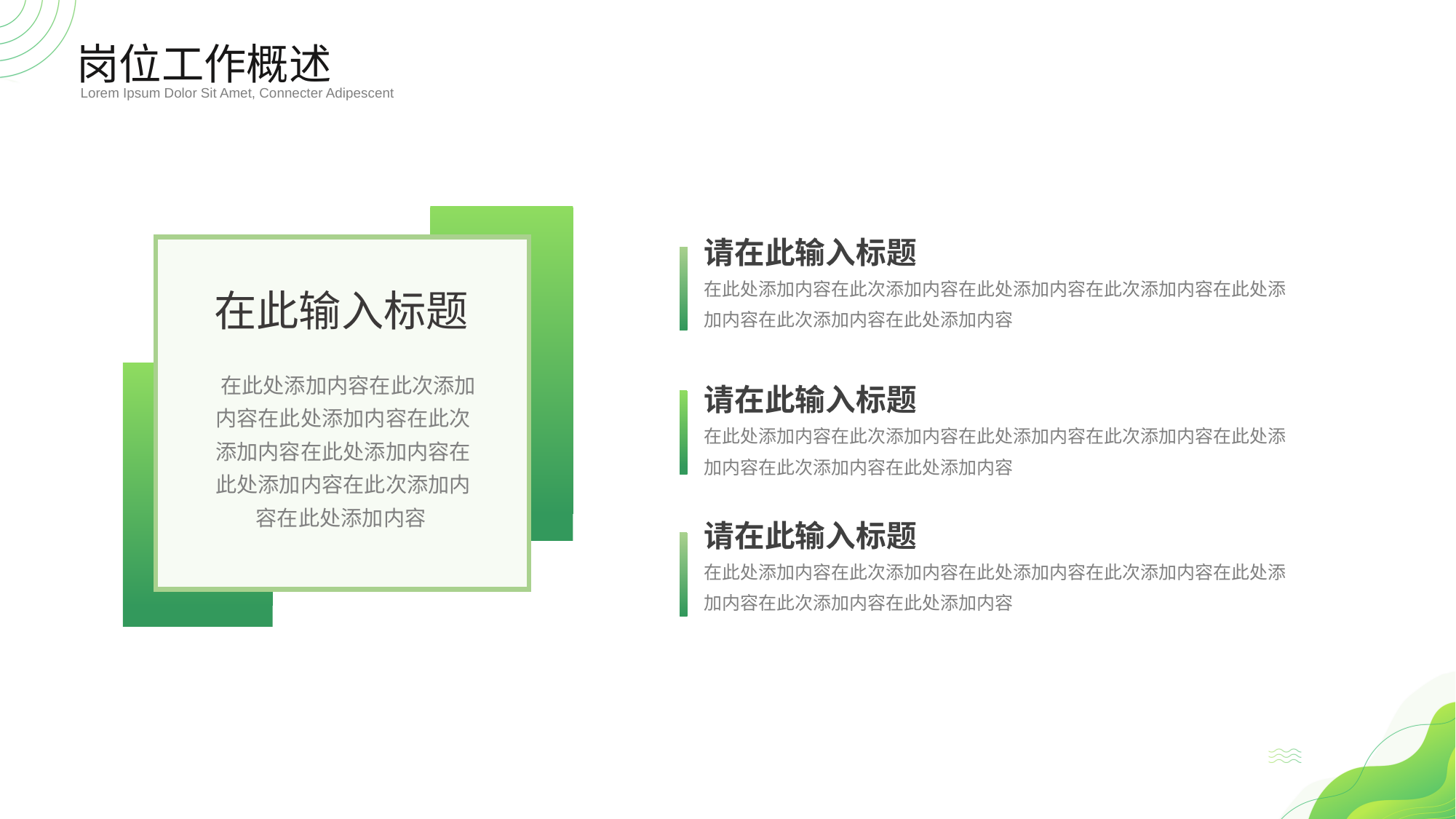

岗位工作概述
Lorem Ipsum Dolor Sit Amet, Connecter Adipescent

在此输入标题
 在此处添加内容在此次添加内容在此处添加内容在此次添加内容在此处添加内容在此处添加内容在此次添加内容在此处添加内容

请在此输入标题

在此处添加内容在此次添加内容在此处添加内容在此次添加内容在此处添加内容在此次添加内容在此处添加内容
请在此输入标题

在此处添加内容在此次添加内容在此处添加内容在此次添加内容在此处添加内容在此次添加内容在此处添加内容
请在此输入标题

在此处添加内容在此次添加内容在此处添加内容在此次添加内容在此处添加内容在此次添加内容在此处添加内容